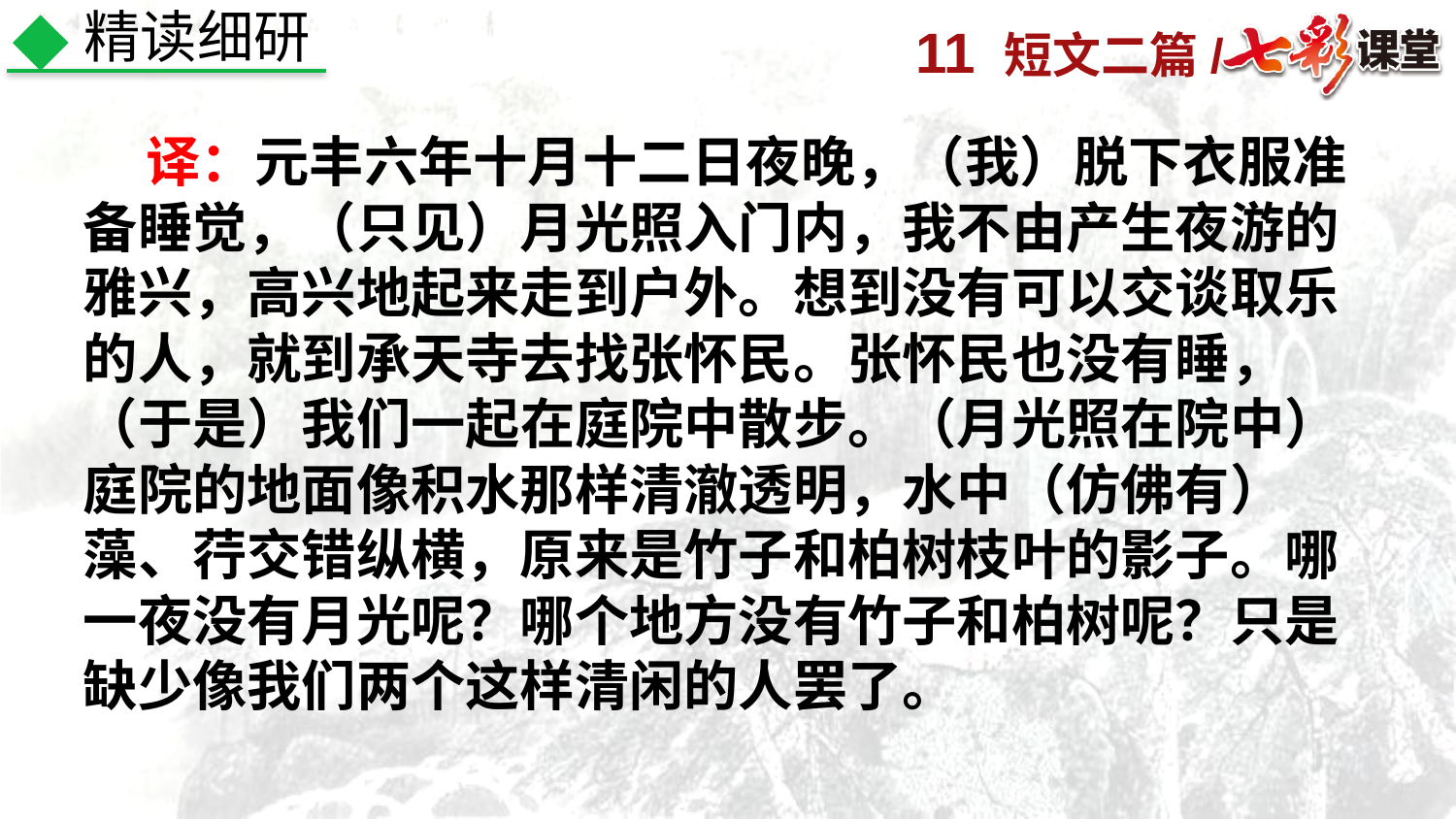

精读细研

    译：元丰六年十月十二日夜晚，（我）脱下衣服准备睡觉，（只见）月光照入门内，我不由产生夜游的雅兴，高兴地起来走到户外。想到没有可以交谈取乐的人，就到承天寺去找张怀民。张怀民也没有睡，（于是）我们一起在庭院中散步。（月光照在院中）庭院的地面像积水那样清澈透明，水中（仿佛有）藻、荇交错纵横，原来是竹子和柏树枝叶的影子。哪一夜没有月光呢？哪个地方没有竹子和柏树呢？只是缺少像我们两个这样清闲的人罢了。